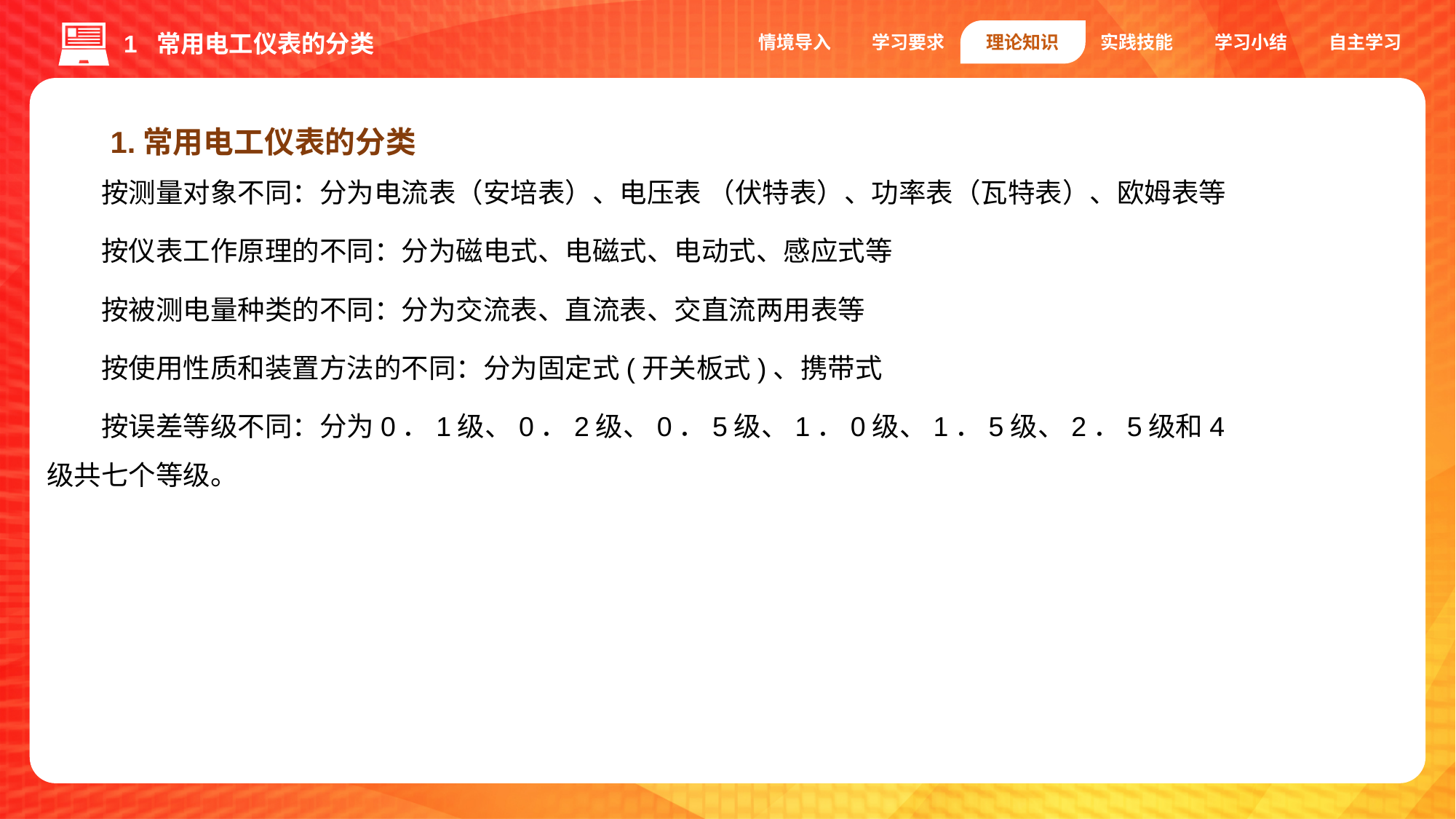

情境导入
学习要求
理论知识
实践技能
学习小结
自主学习

1  常用电工仪表的分类
1.常用电工仪表的分类
按测量对象不同：分为电流表（安培表）、电压表 （伏特表）、功率表（瓦特表）、欧姆表等
按仪表工作原理的不同：分为磁电式、电磁式、电动式、感应式等
按被测电量种类的不同：分为交流表、直流表、交直流两用表等
按使用性质和装置方法的不同：分为固定式(开关板式)、携带式
按误差等级不同：分为0．1级、0．2级、0．5级、1．0级、1．5级、2．5级和4级共七个等级。